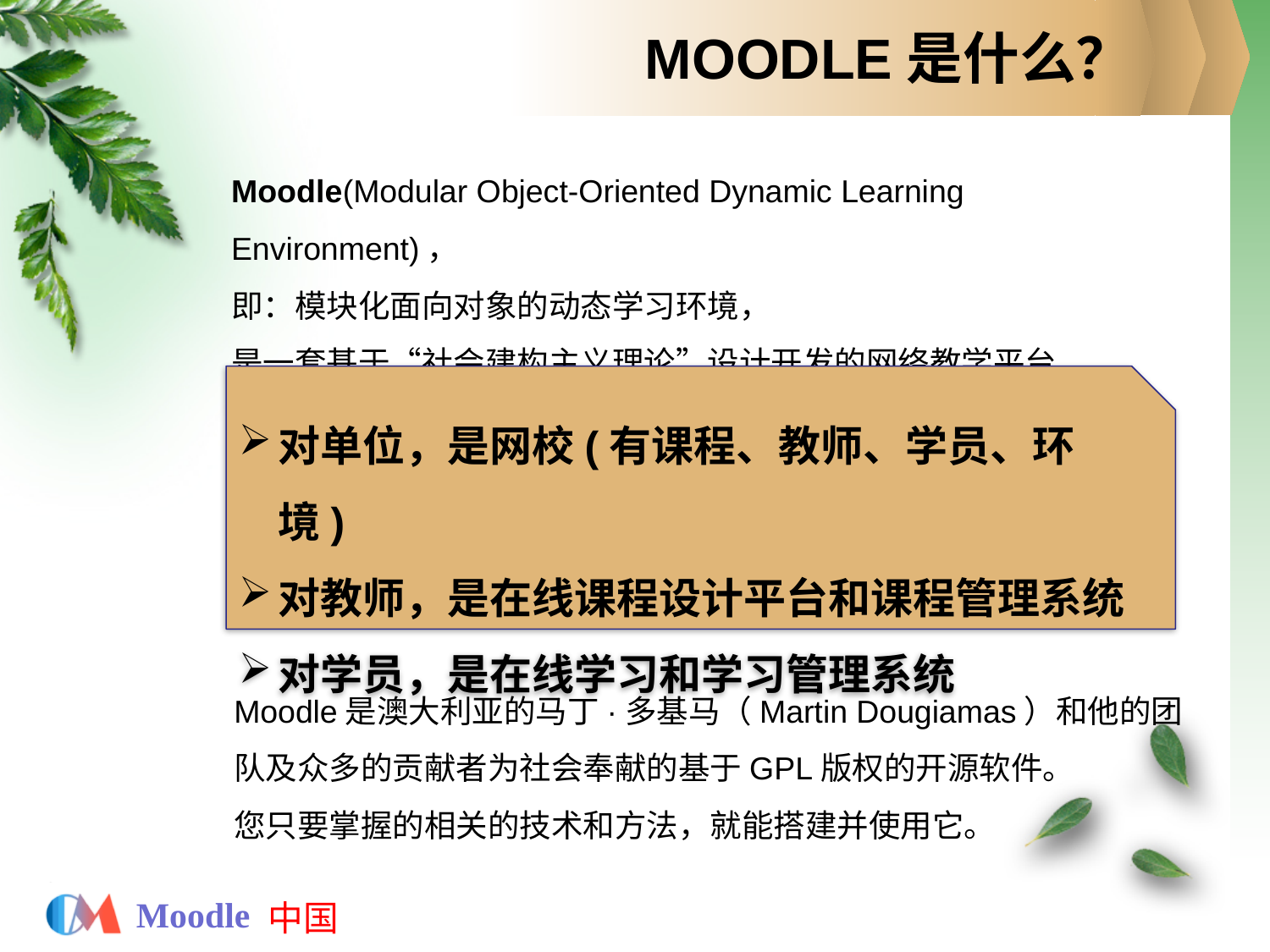

# MOODLE是什么？
Moodle(Modular Object-Oriented Dynamic Learning Environment)，
即：模块化面向对象的动态学习环境，
是一套基于“社会建构主义理论”设计开发的网络教学平台。
对单位，是网校(有课程、教师、学员、环境)
对教师，是在线课程设计平台和课程管理系统
对学员，是在线学习和学习管理系统
Moodle是澳大利亚的马丁·多基马（Martin Dougiamas）和他的团队及众多的贡献者为社会奉献的基于GPL版权的开源软件。
您只要掌握的相关的技术和方法，就能搭建并使用它。